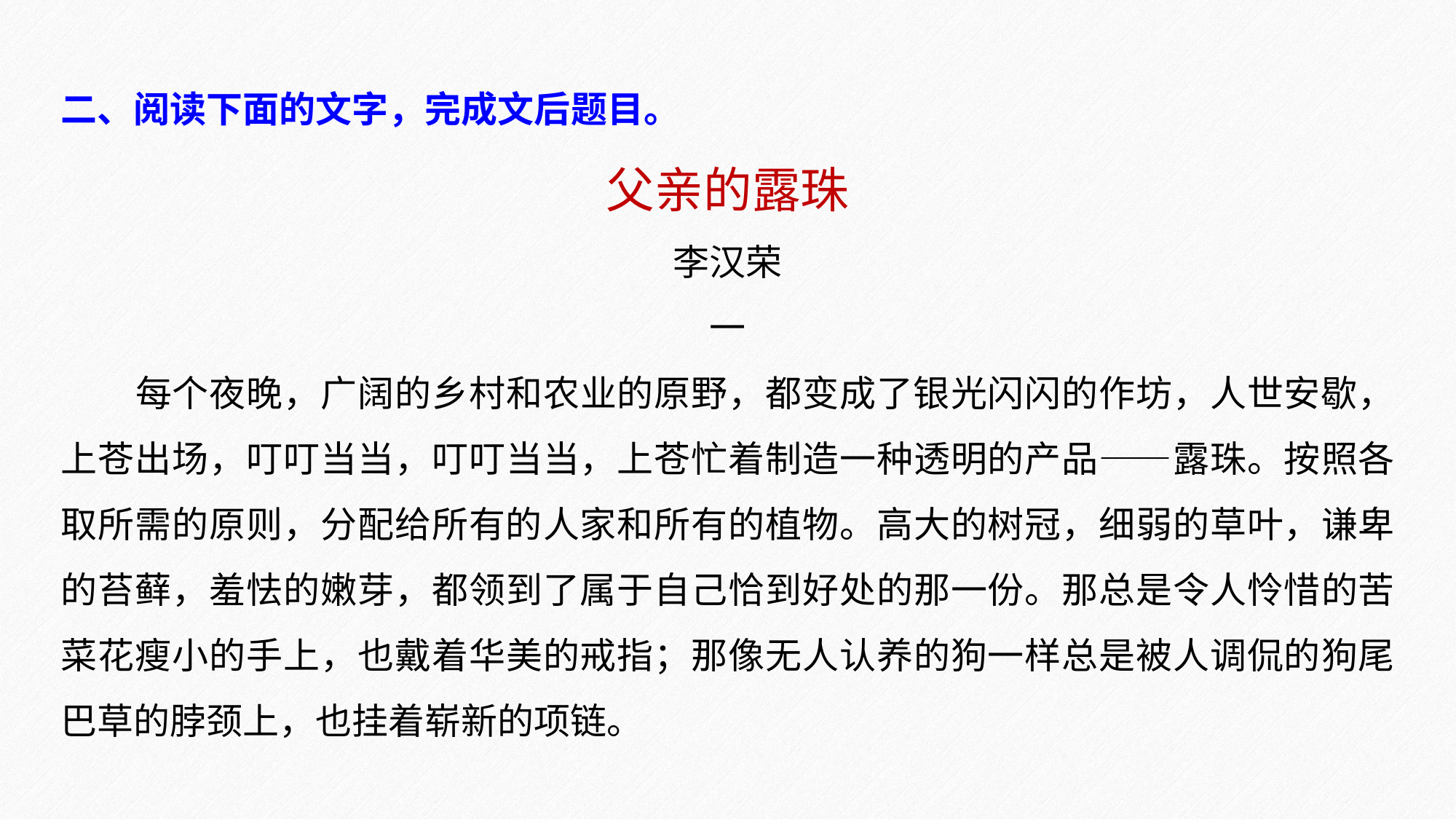

二、阅读下面的文字，完成文后题目。
父亲的露珠
李汉荣
一
每个夜晚，广阔的乡村和农业的原野，都变成了银光闪闪的作坊，人世安歇，上苍出场，叮叮当当，叮叮当当，上苍忙着制造一种透明的产品——露珠。按照各取所需的原则，分配给所有的人家和所有的植物。高大的树冠，细弱的草叶，谦卑的苔藓，羞怯的嫩芽，都领到了属于自己恰到好处的那一份。那总是令人怜惜的苦菜花瘦小的手上，也戴着华美的戒指；那像无人认养的狗一样总是被人调侃的狗尾巴草的脖颈上，也挂着崭新的项链。